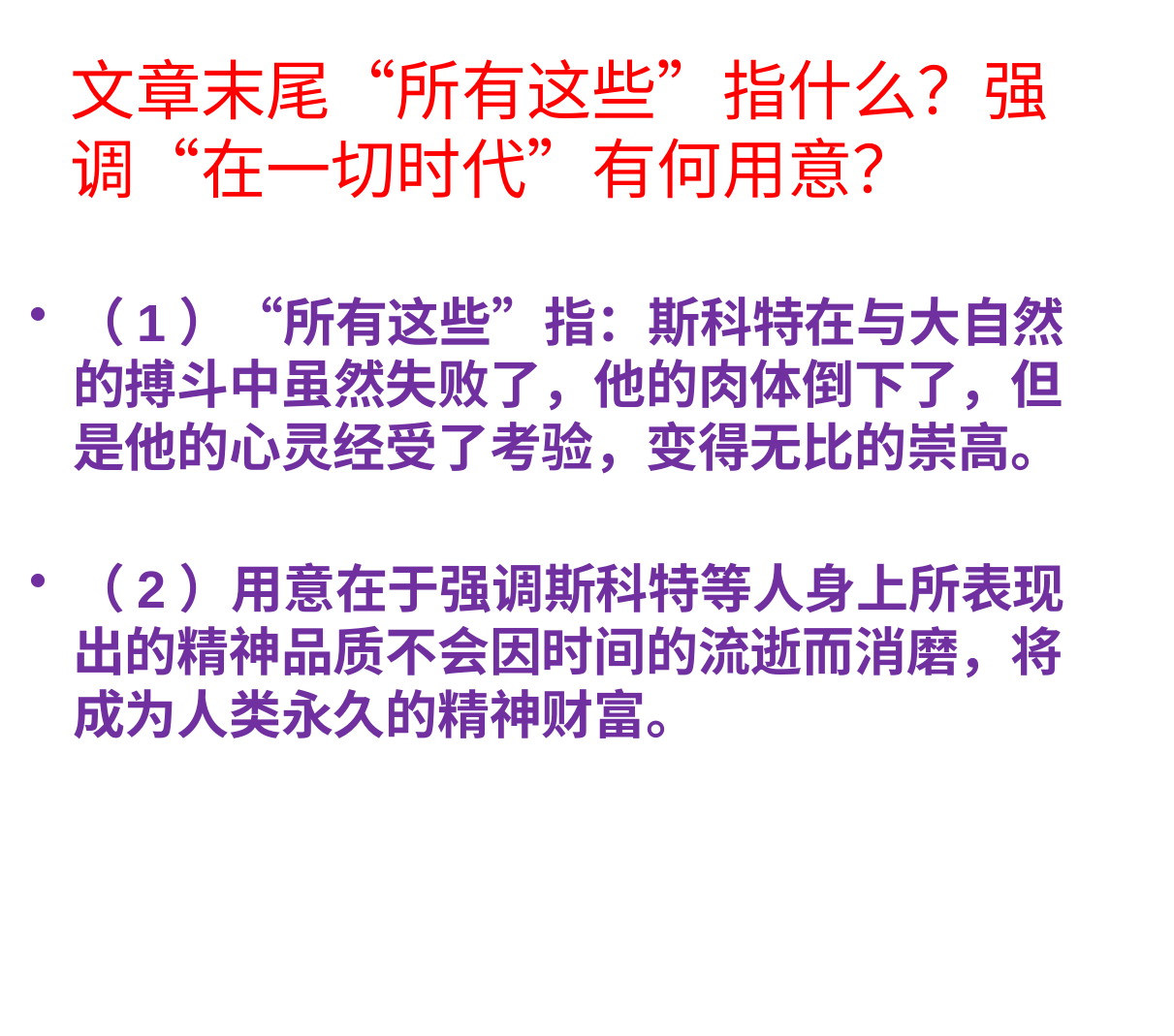

# 文章末尾“所有这些”指什么？强调“在一切时代”有何用意？
（1）“所有这些”指：斯科特在与大自然的搏斗中虽然失败了，他的肉体倒下了，但是他的心灵经受了考验，变得无比的崇高。

（2）用意在于强调斯科特等人身上所表现出的精神品质不会因时间的流逝而消磨，将成为人类永久的精神财富。